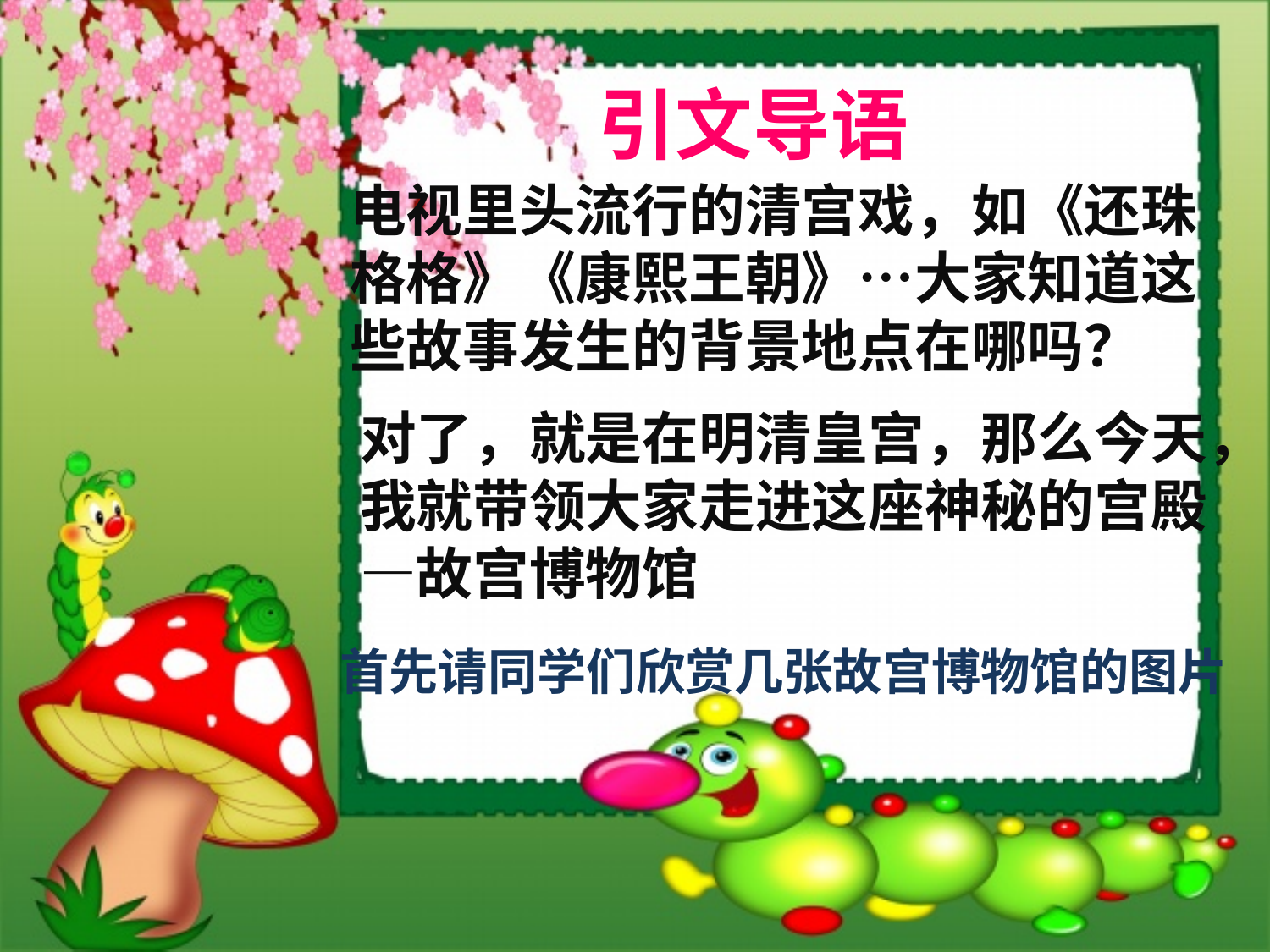

引文导语
电视里头流行的清宫戏，如《还珠格格》《康熙王朝》…大家知道这些故事发生的背景地点在哪吗？

对了，就是在明清皇宫，那么今天，我就带领大家走进这座神秘的宫殿—故宫博物馆
首先请同学们欣赏几张故宫博物馆的图片